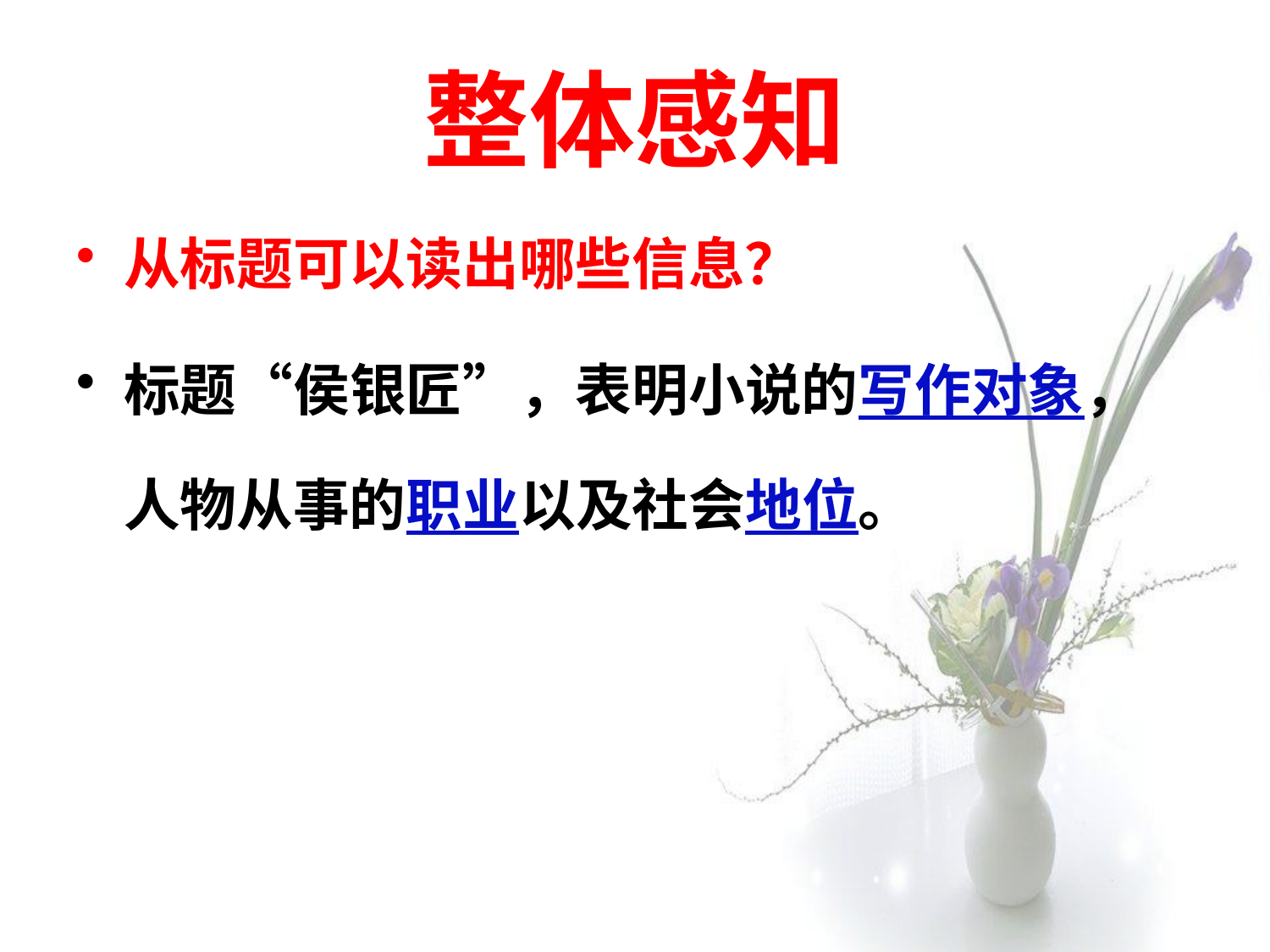

# 整体感知
从标题可以读出哪些信息？
标题“侯银匠”，表明小说的写作对象，人物从事的职业以及社会地位。